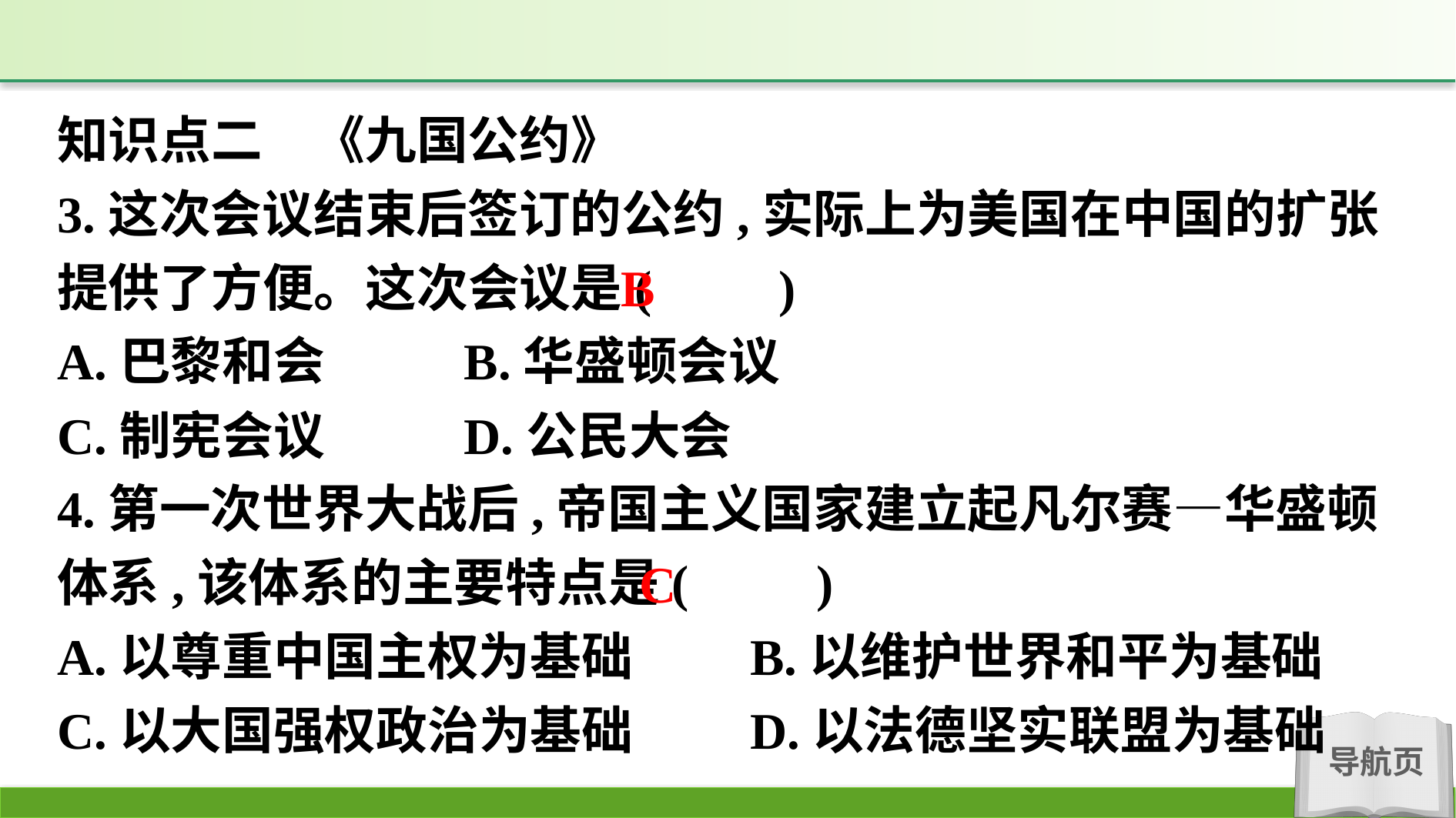

知识点二　《九国公约》
3.这次会议结束后签订的公约,实际上为美国在中国的扩张提供了方便。这次会议是(　　)
A.巴黎和会		B.华盛顿会议
C.制宪会议		D.公民大会
4.第一次世界大战后,帝国主义国家建立起凡尔赛—华盛顿体系,该体系的主要特点是(　　)
A.以尊重中国主权为基础		B.以维护世界和平为基础
C.以大国强权政治为基础		D.以法德坚实联盟为基础
B
C